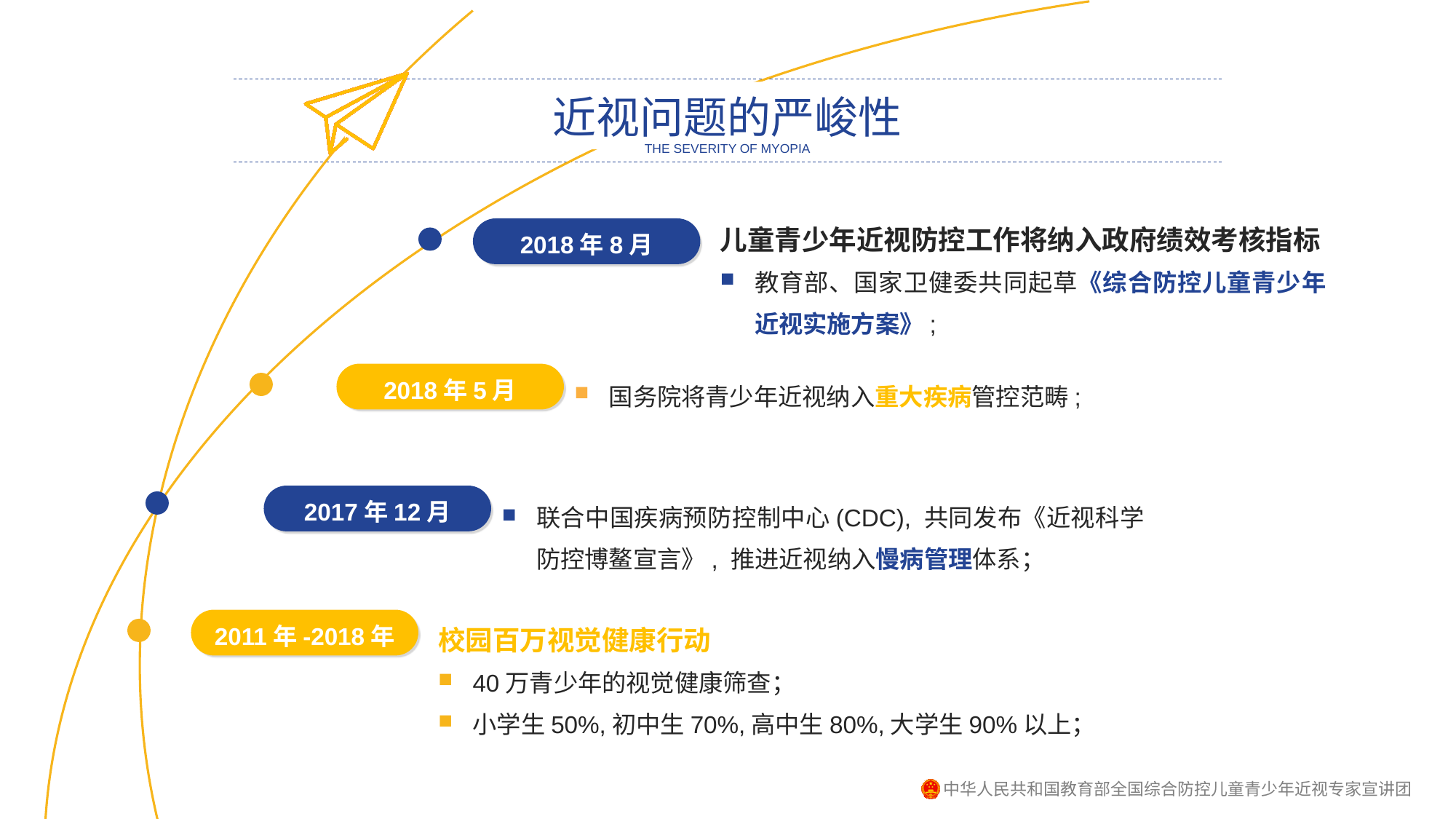

近视问题的严峻性
THE SEVERITY OF MYOPIA
儿童青少年近视防控工作将纳入政府绩效考核指标
教育部、国家卫健委共同起草《综合防控儿童青少年近视实施方案》;
2018年8月

2018年5月
国务院将青少年近视纳入重大疾病管控范畴;

2017年12月
联合中国疾病预防控制中心(CDC), 共同发布《近视科学防控博鳌宣言》, 推进近视纳入慢病管理体系；

2011年-2018年
校园百万视觉健康行动
40万青少年的视觉健康筛查；
小学生50%,初中生70%,高中生80%,大学生90%以上；